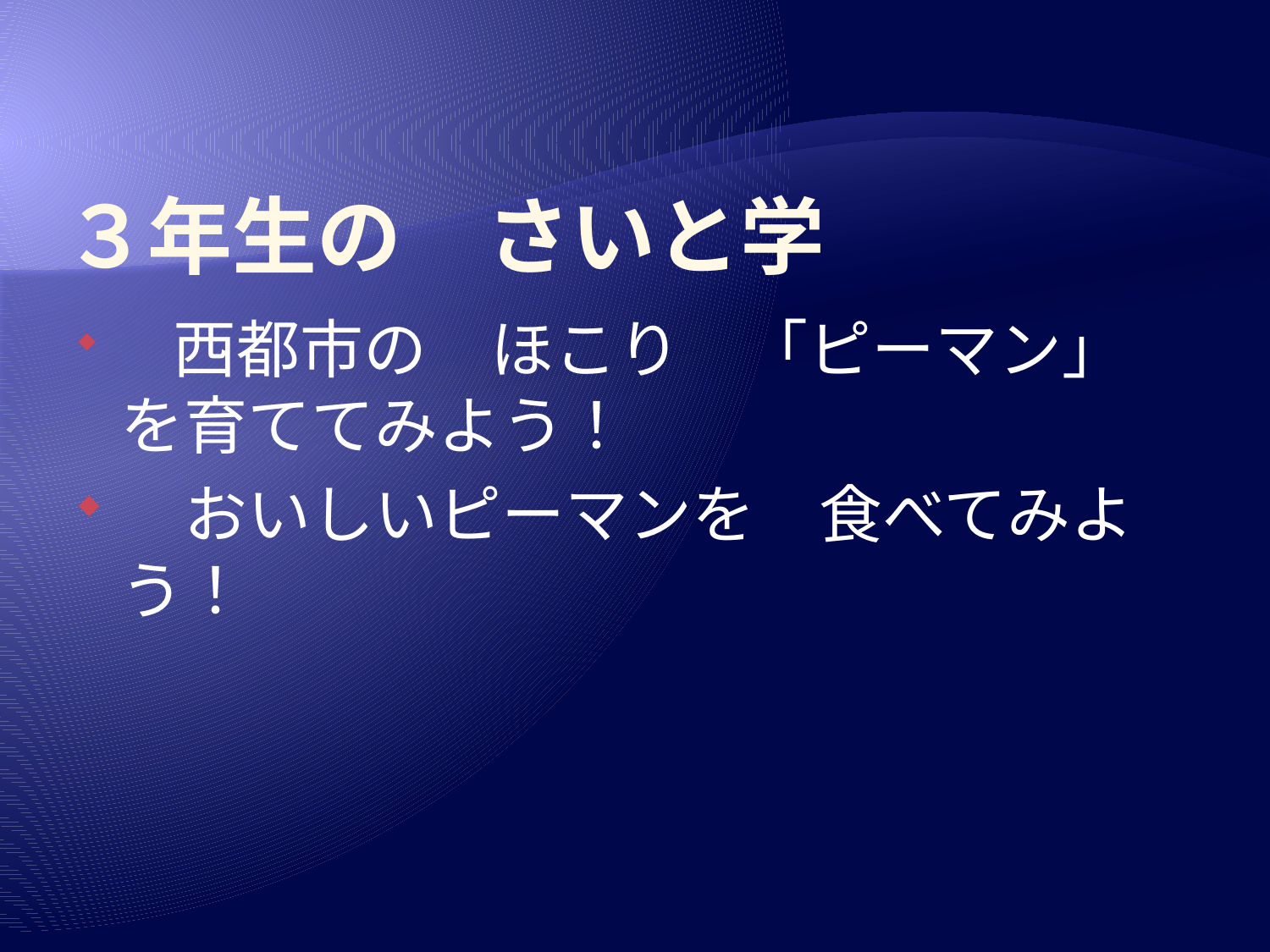

# ３年生の　さいと学
　西都市の　ほこり　「ピーマン」を育ててみよう！
　おいしいピーマンを　食べてみよう！